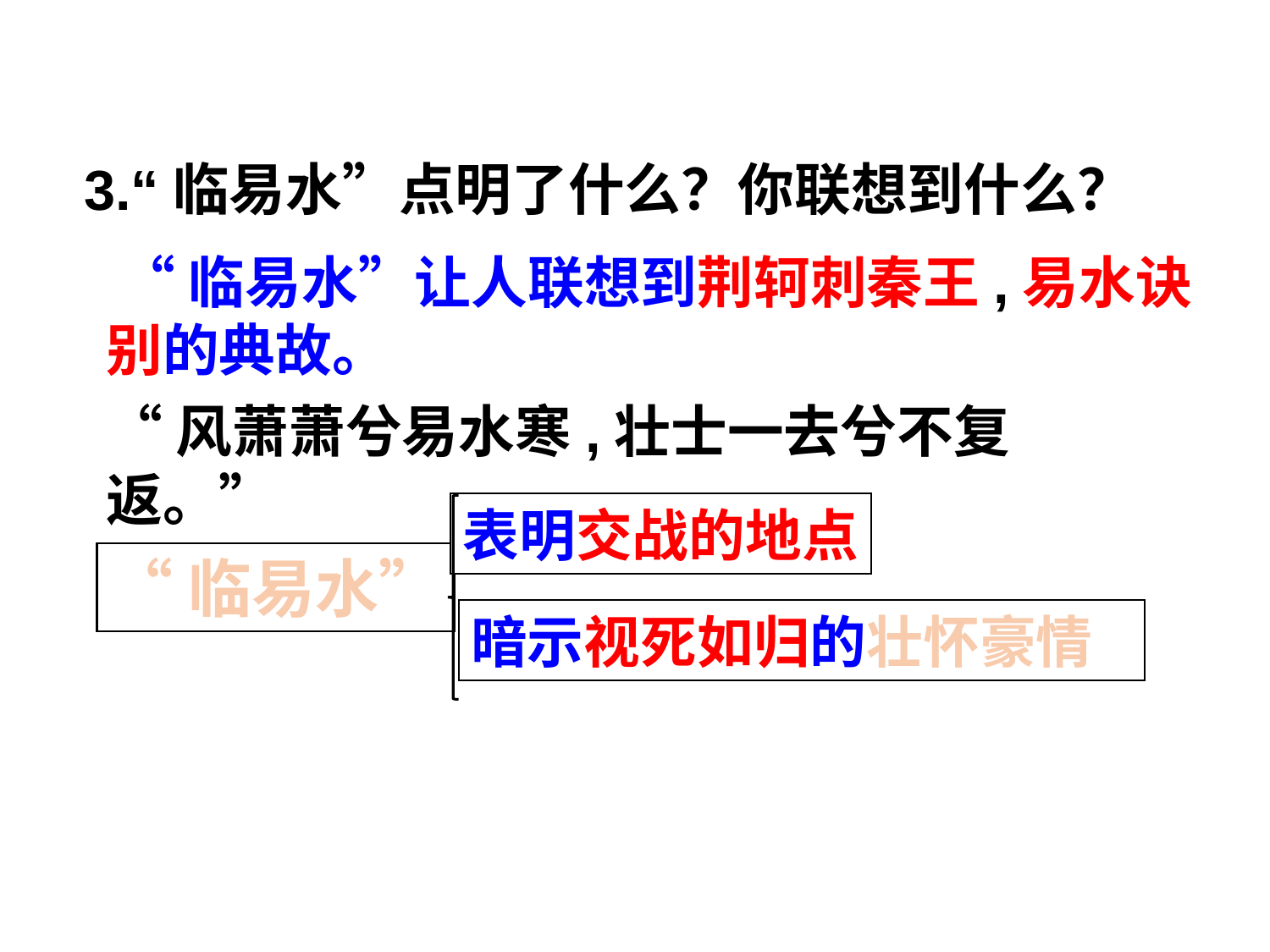

3.“临易水”点明了什么？你联想到什么？

 “临易水”让人联想到荆轲刺秦王,易水诀别的典故。
“风萧萧兮易水寒,壮士一去兮不复返。”
表明交战的地点

“临易水”
暗示视死如归的壮怀豪情